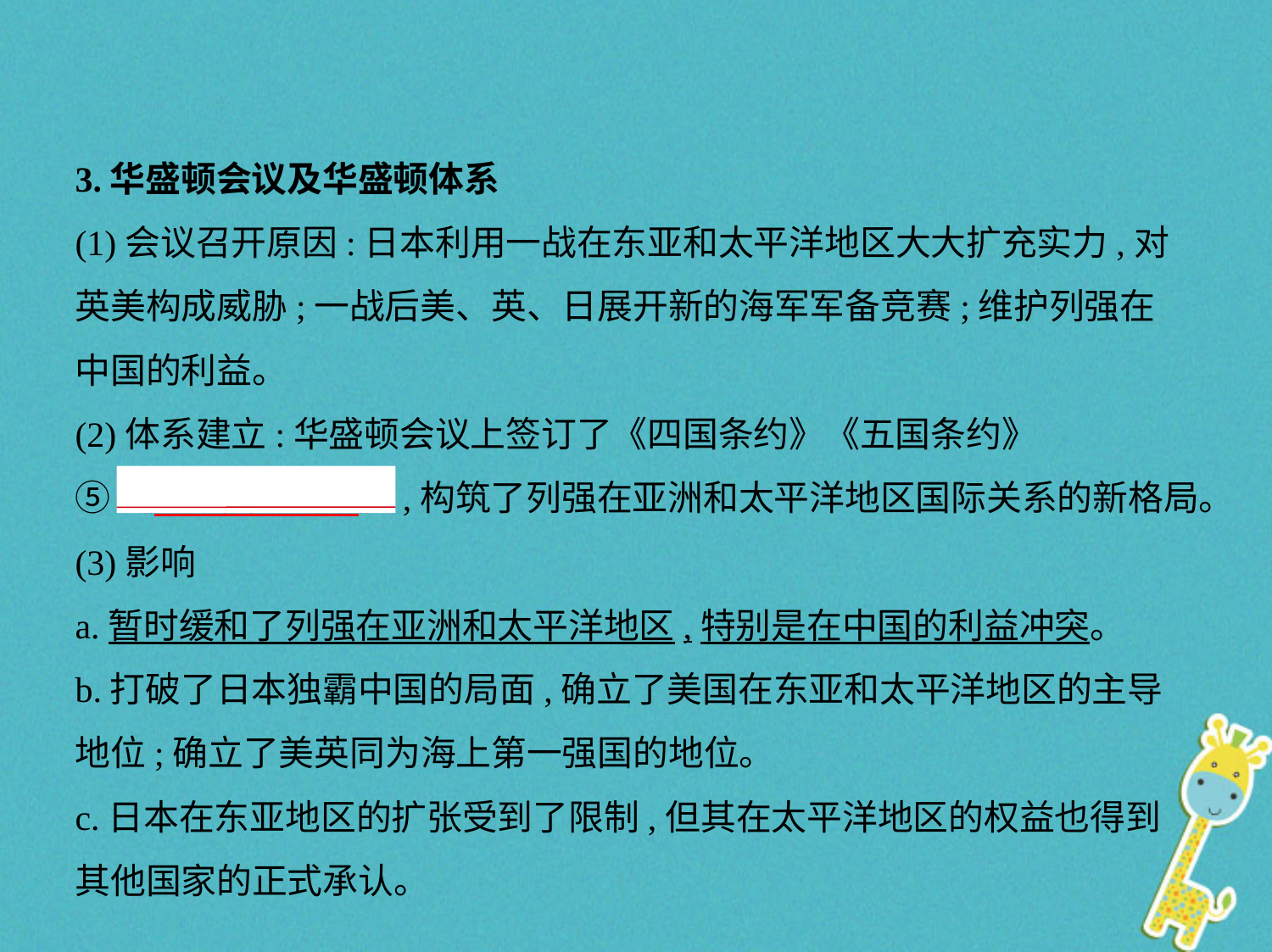

3.华盛顿会议及华盛顿体系
(1)会议召开原因:日本利用一战在东亚和太平洋地区大大扩充实力,对
英美构成威胁;一战后美、英、日展开新的海军军备竞赛;维护列强在
中国的利益。
(2)体系建立:华盛顿会议上签订了《四国条约》《五国条约》
⑤《    九国公约    》,构筑了列强在亚洲和太平洋地区国际关系的新格局。
(3)影响
a.暂时缓和了列强在亚洲和太平洋地区,特别是在中国的利益冲突。
b.打破了日本独霸中国的局面,确立了美国在东亚和太平洋地区的主导
地位;确立了美英同为海上第一强国的地位。
c.日本在东亚地区的扩张受到了限制,但其在太平洋地区的权益也得到
其他国家的正式承认。